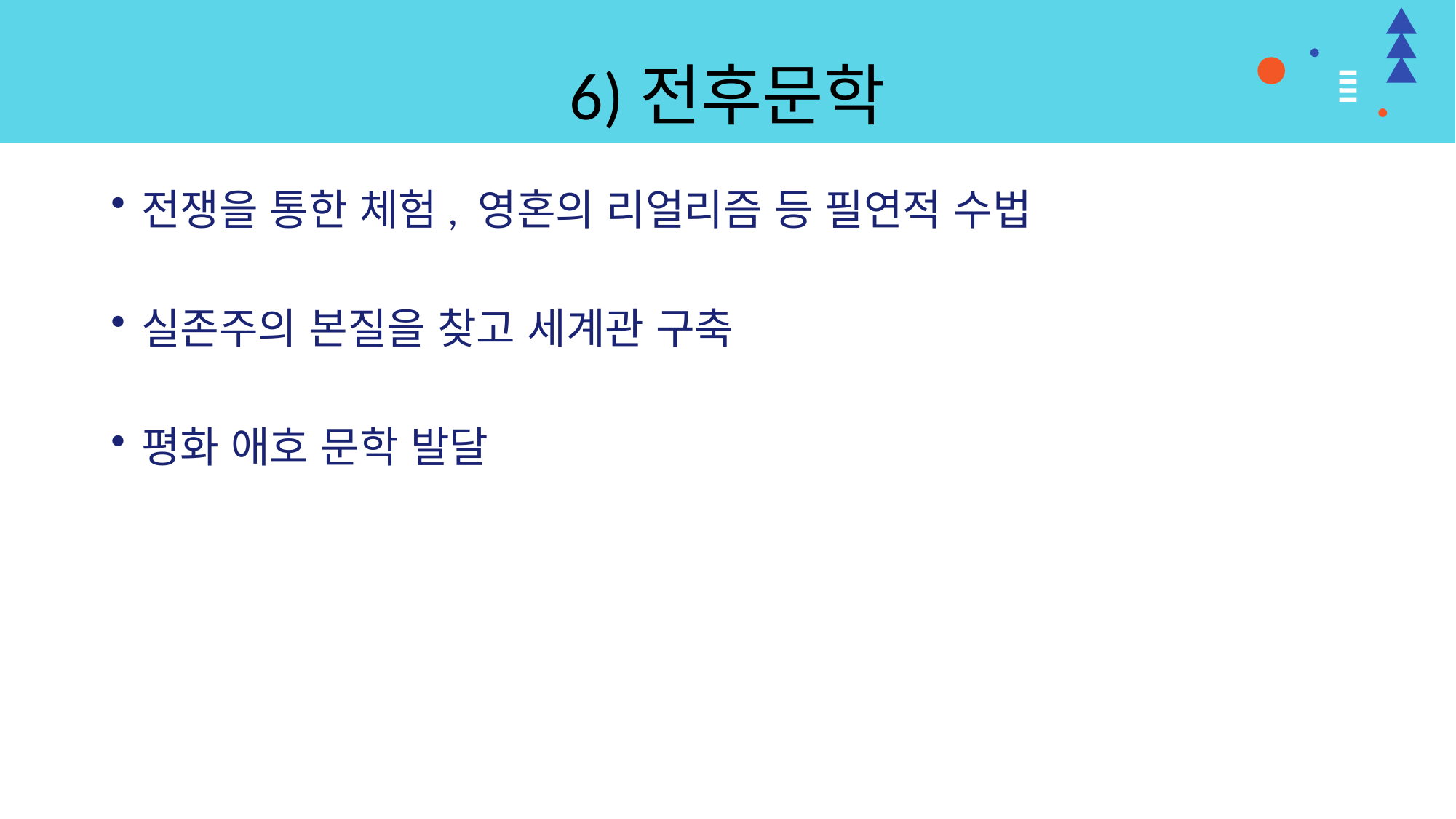

# 6)전후문학
전쟁을 통한 체험, 영혼의 리얼리즘 등 필연적 수법

실존주의 본질을 찾고 세계관 구축

평화 애호 문학 발달